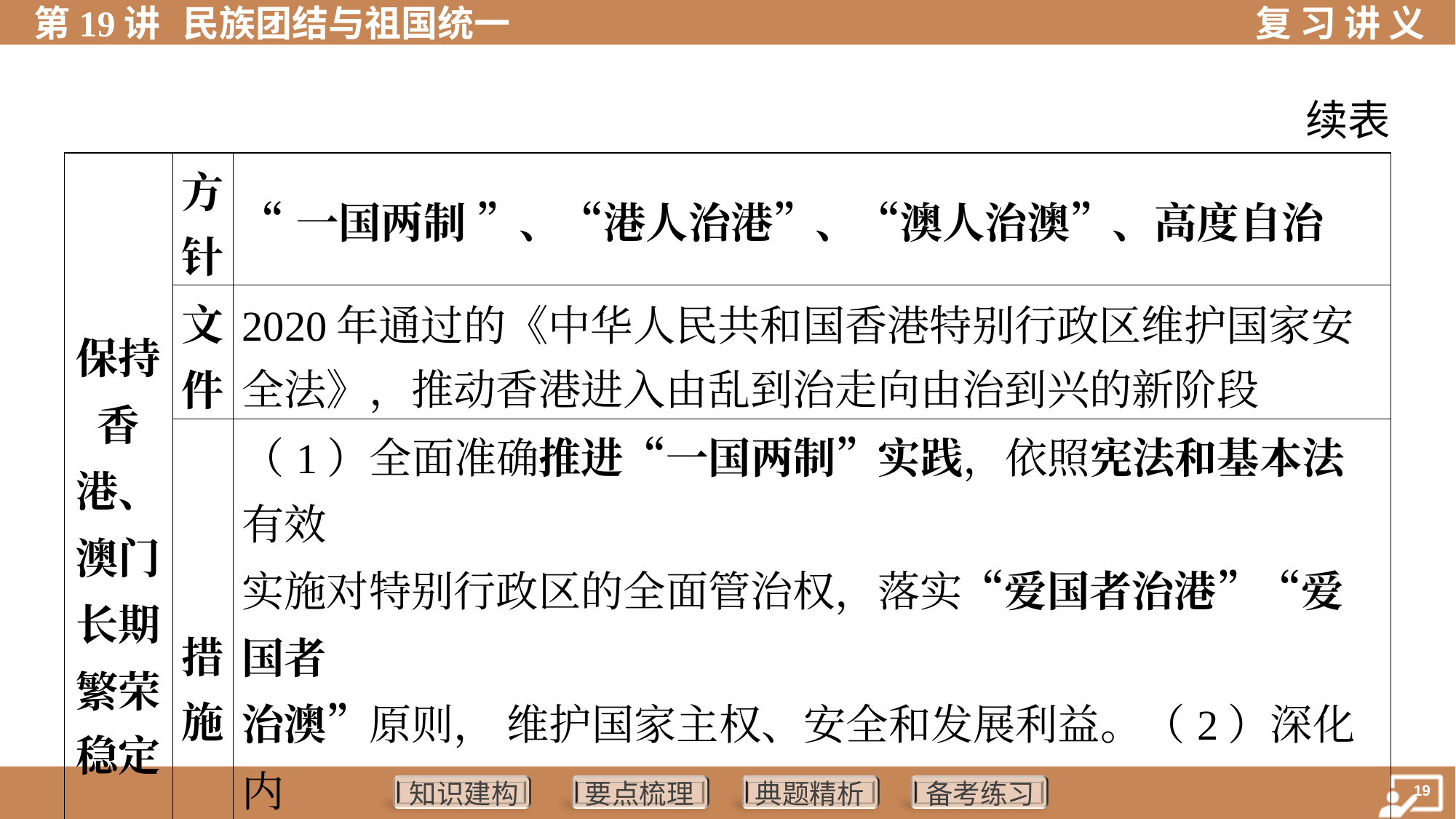

续表
| 保持 香 港、 澳门 长期 繁荣 稳定 | 方 针 | “一国两制 ”、“港人治港”、“澳人治澳”、高度自治 |  |  |
| --- | --- | --- | --- | --- |
|  | 文 件 | 2020年通过的《中华人民共和国香港特别行政区维护国家安 全法》，推动香港进入由乱到治走向由治到兴的新阶段 |  |  |
|  | 措 施 | （1）全面准确推进“一国两制”实践，依照宪法和基本法有效 实施对特别行政区的全面管治权，落实“爱国者治港”“爱国者 治澳”原则， 维护国家主权、安全和发展利益。（2）深化内 地和港澳地区交流合作，深入推进粤港澳大湾区建设，支持 香港、澳门发展经济、改善民生 |  |  |